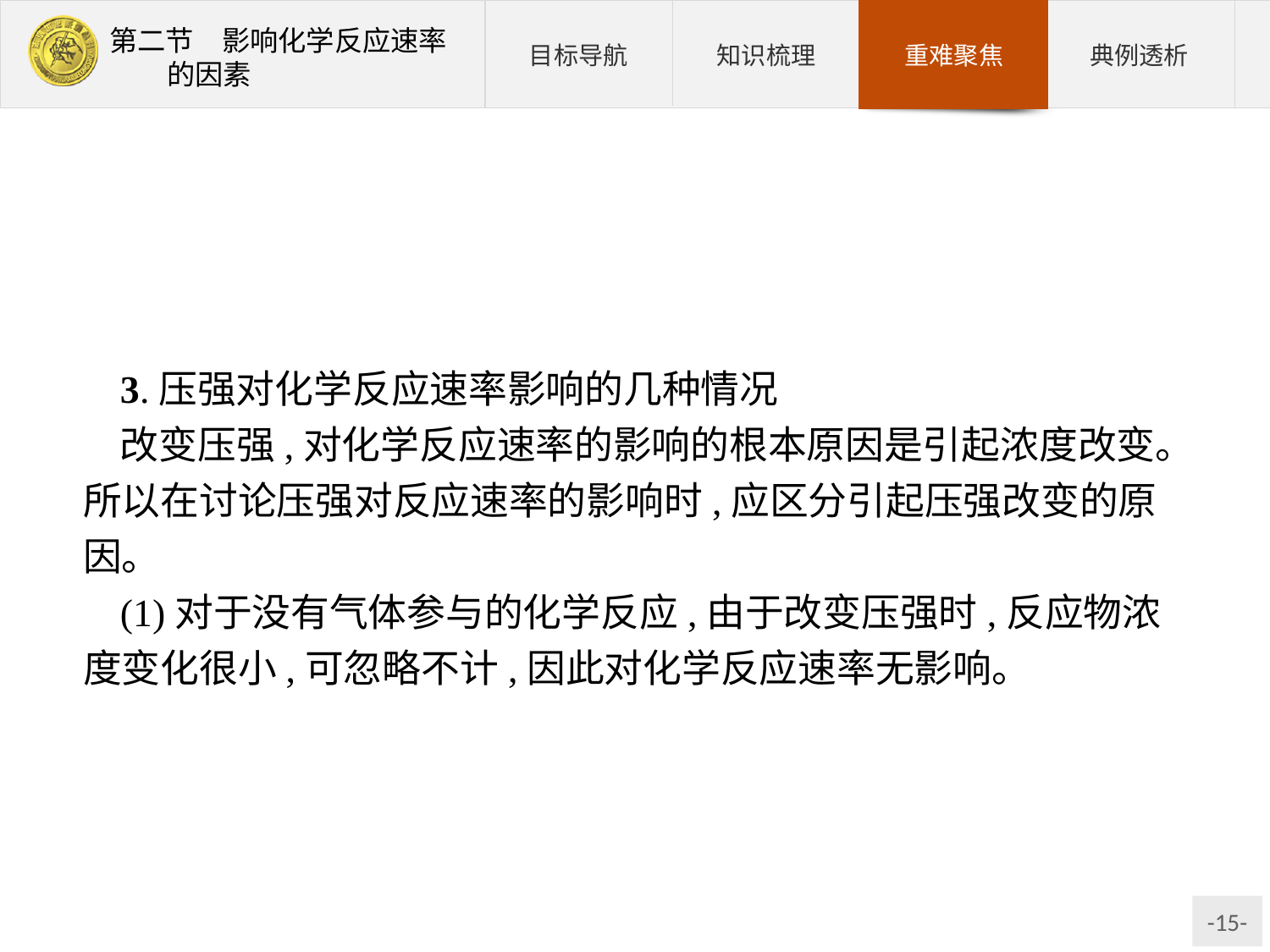

3.压强对化学反应速率影响的几种情况
改变压强,对化学反应速率的影响的根本原因是引起浓度改变。所以在讨论压强对反应速率的影响时,应区分引起压强改变的原因。
(1)对于没有气体参与的化学反应,由于改变压强时,反应物浓度变化很小,可忽略不计,因此对化学反应速率无影响。